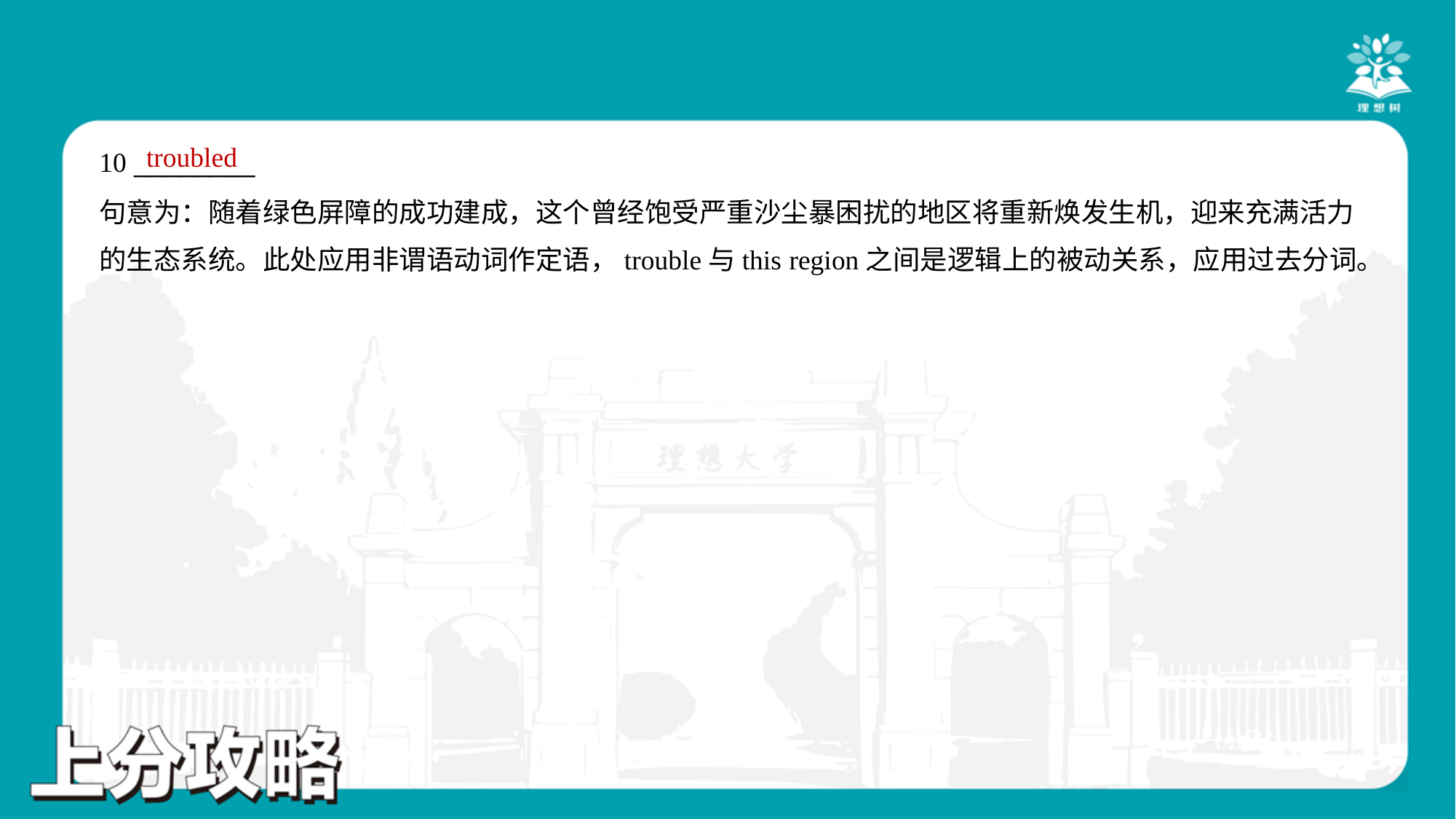

troubled
10 ________
句意为：随着绿色屏障的成功建成，这个曾经饱受严重沙尘暴困扰的地区将重新焕发生机，迎来充满活力
的生态系统。此处应用非谓语动词作定语，trouble与this region之间是逻辑上的被动关系，应用过去分词。